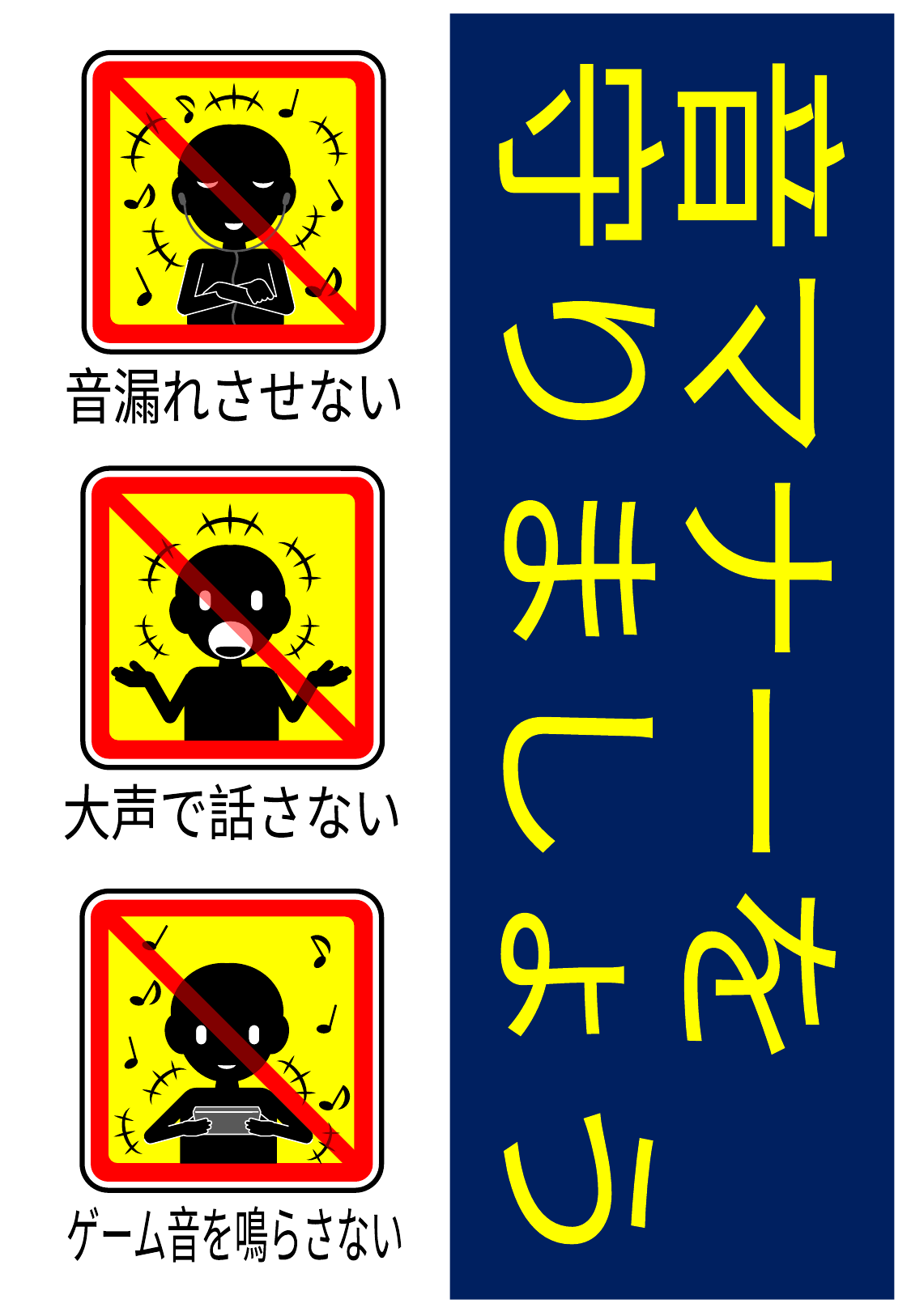

音漏れさせない

音マナーを
守りましょう
大声で話さない

ゲーム音を鳴らさない